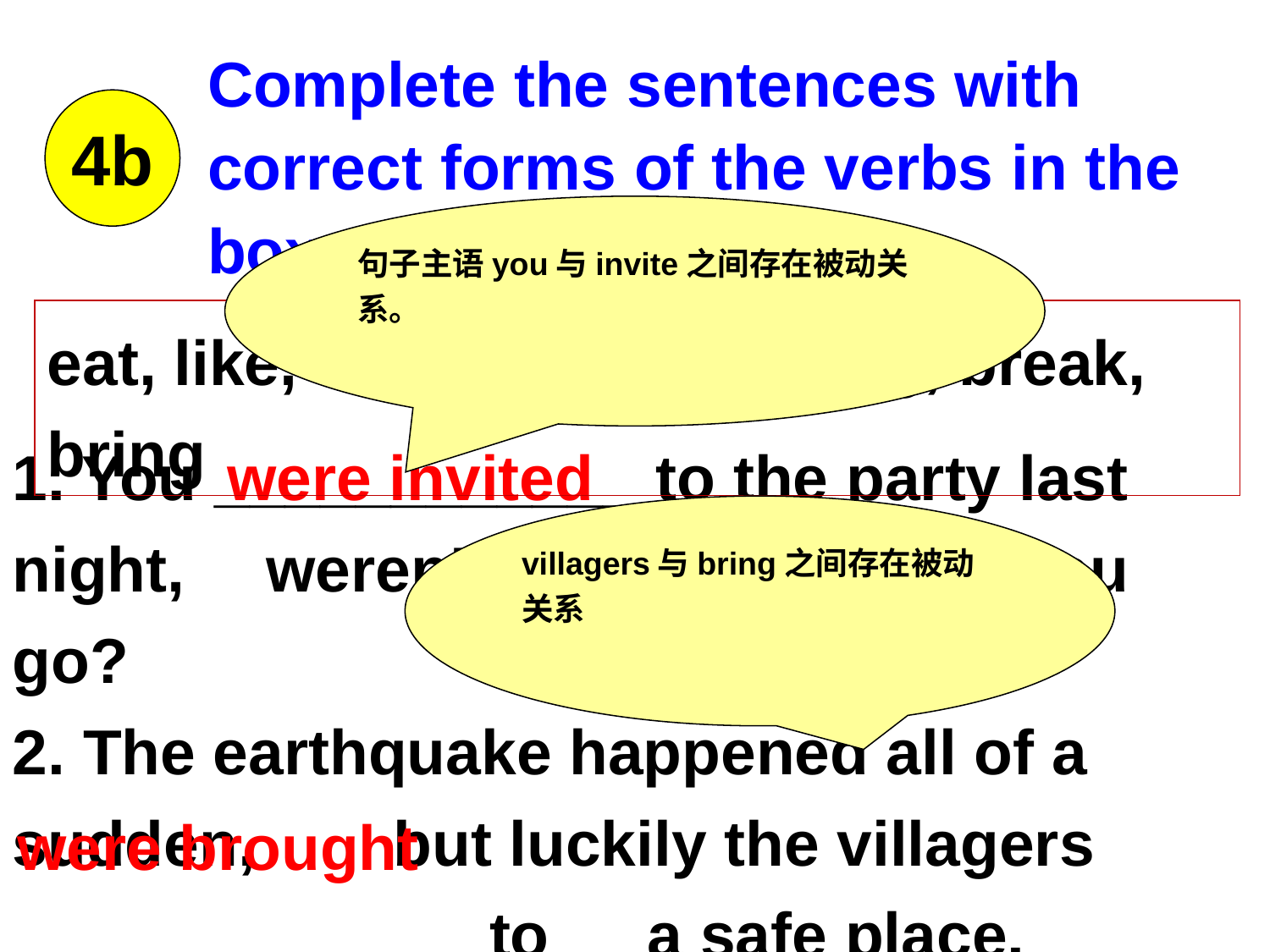

Complete the sentences with correct forms of the verbs in the box.
4b
句子主语you与invite之间存在被动关系。
eat, like, invite, tell, lock, ring, break, bring
1. You ____________ to the party last night, 	weren’t you? Why didn’t you go?
2. The earthquake happened all of a sudden, 	but luckily the villagers _____________ to 	a safe place.
were invited
villagers与bring之间存在被动关系
were brought